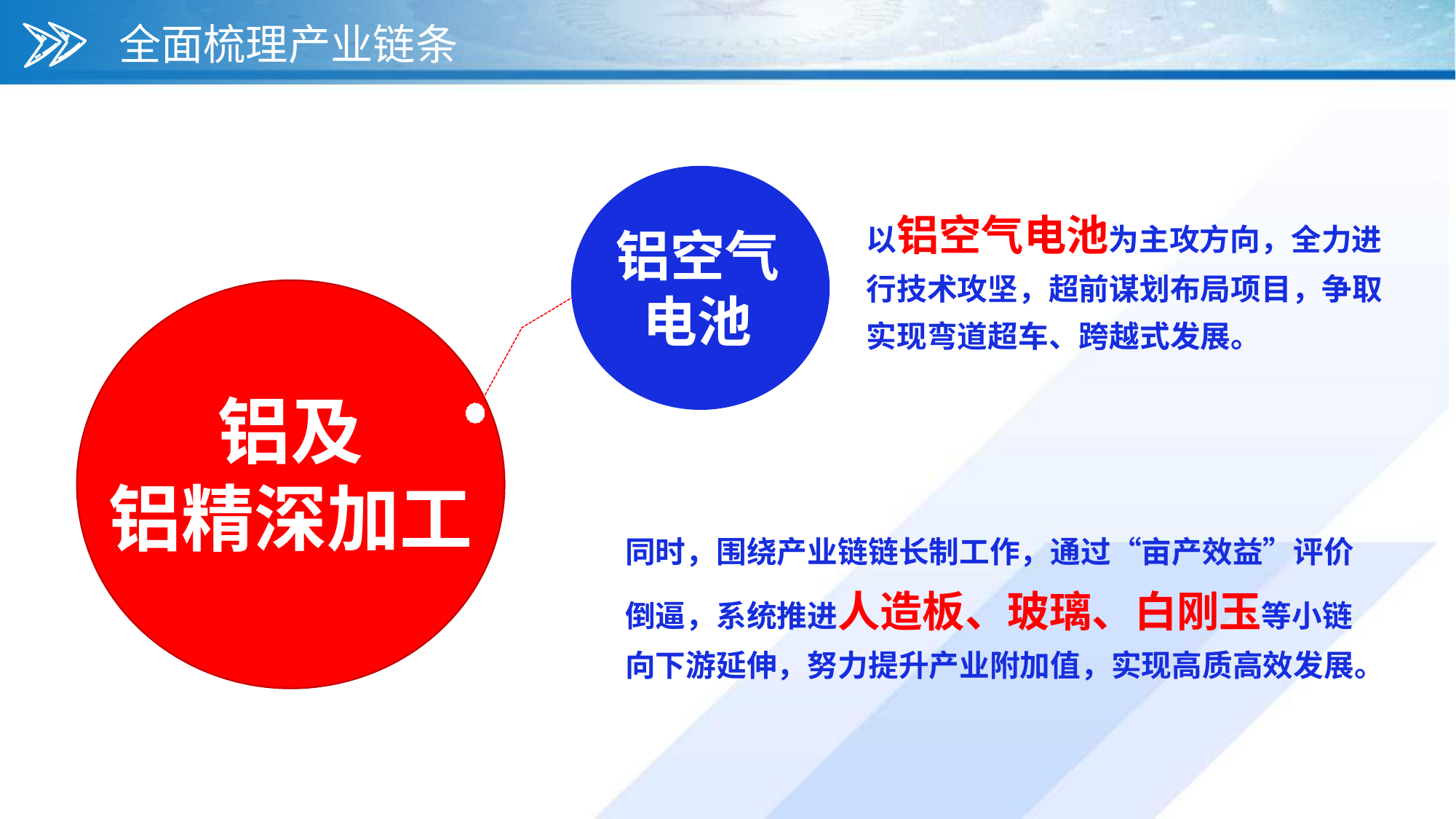

全面梳理产业链条

铝空气
电池
以铝空气电池为主攻方向，全力进行技术攻坚，超前谋划布局项目，争取实现弯道超车、跨越式发展。

铝及
铝精深加工

同时，围绕产业链链长制工作，通过“亩产效益”评价倒逼，系统推进人造板、玻璃、白刚玉等小链向下游延伸，努力提升产业附加值，实现高质高效发展。